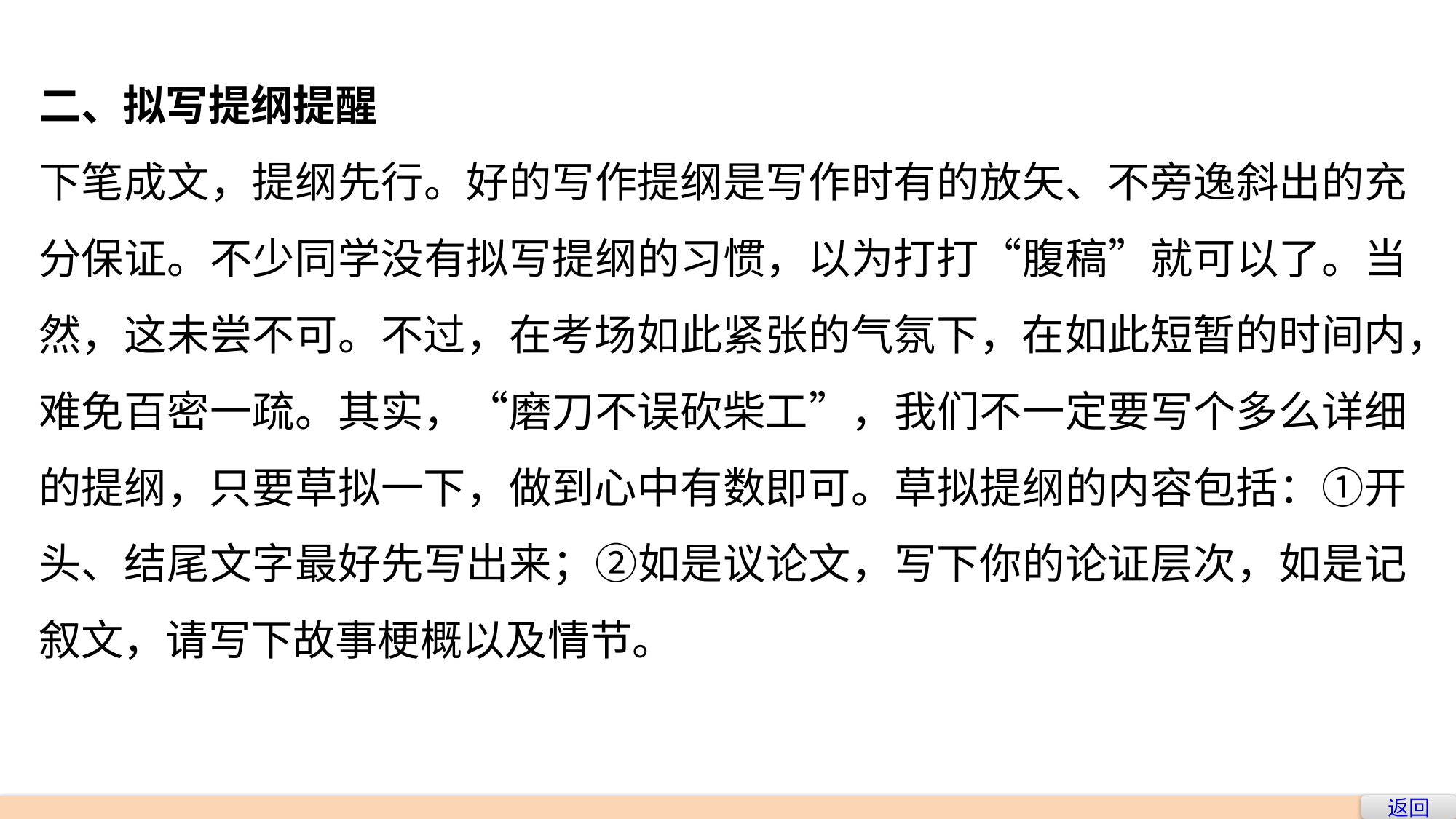

二、拟写提纲提醒
下笔成文，提纲先行。好的写作提纲是写作时有的放矢、不旁逸斜出的充分保证。不少同学没有拟写提纲的习惯，以为打打“腹稿”就可以了。当然，这未尝不可。不过，在考场如此紧张的气氛下，在如此短暂的时间内，难免百密一疏。其实，“磨刀不误砍柴工”，我们不一定要写个多么详细的提纲，只要草拟一下，做到心中有数即可。草拟提纲的内容包括：①开头、结尾文字最好先写出来；②如是议论文，写下你的论证层次，如是记叙文，请写下故事梗概以及情节。
返回